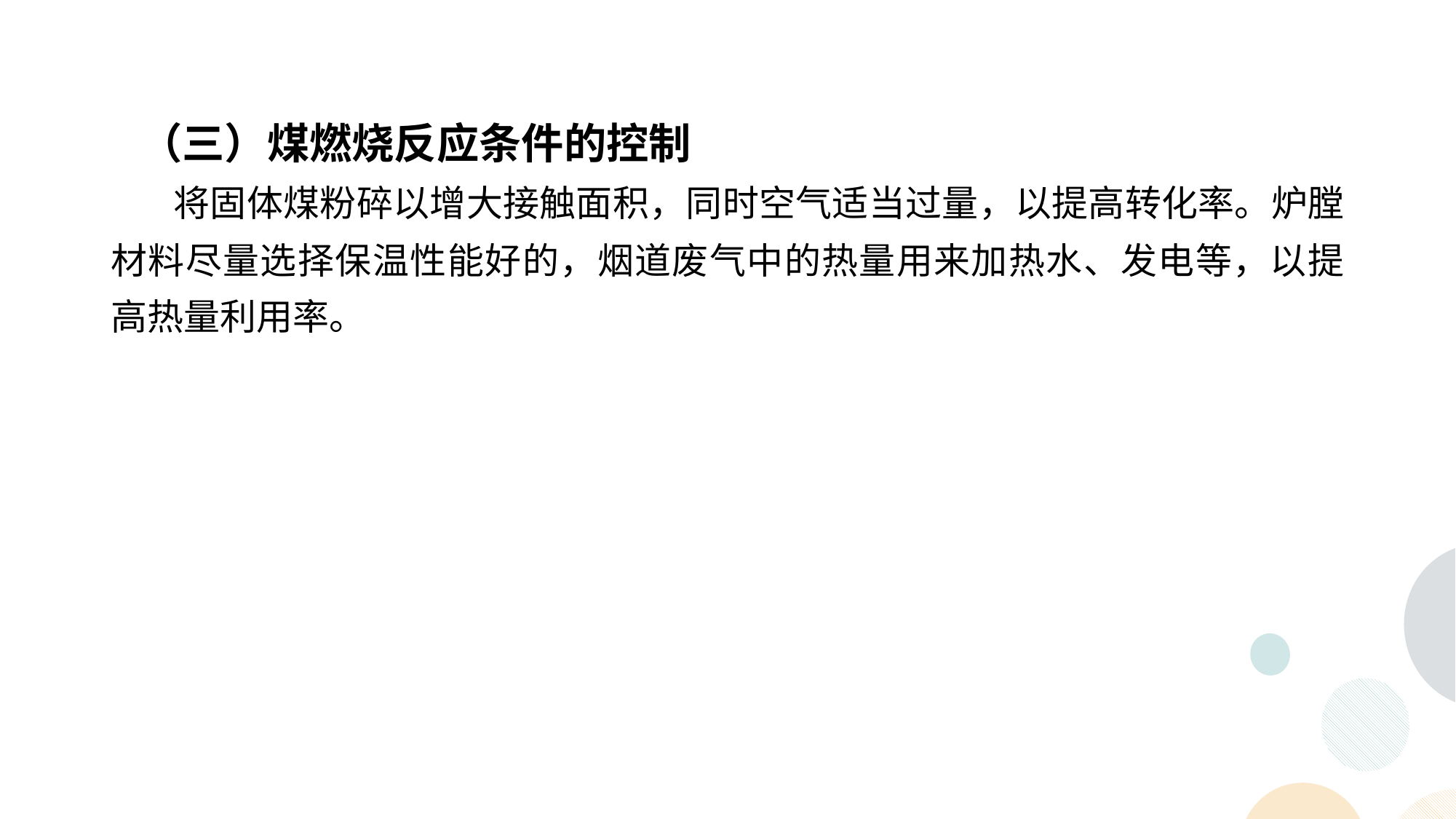

（三）煤燃烧反应条件的控制
将固体煤粉碎以增大接触面积，同时空气适当过量，以提高转化率。炉膛材料尽量选择保温性能好的，烟道废气中的热量用来加热水、发电等，以提高热量利用率。